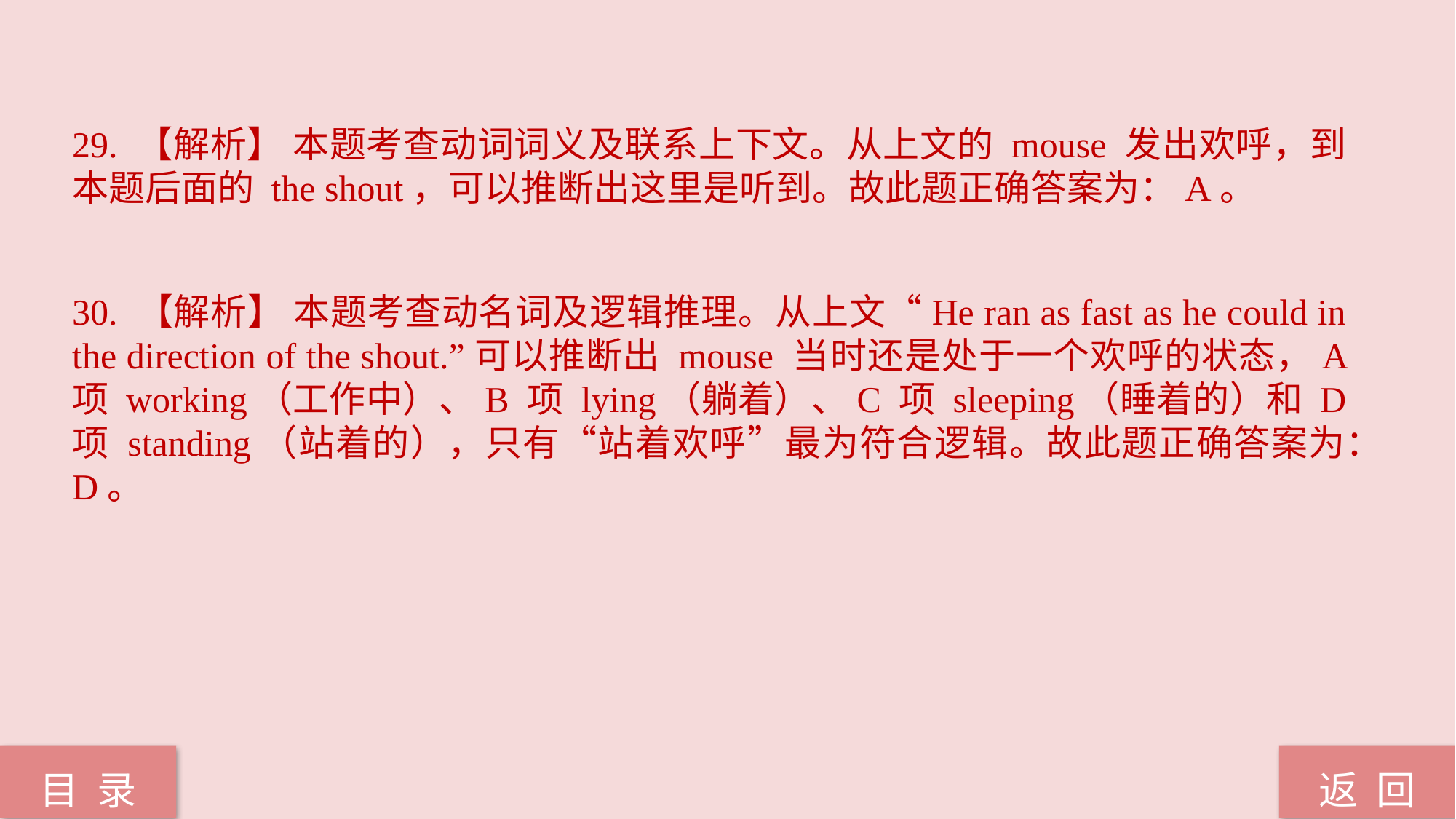

29. 【解析】 本题考查动词词义及联系上下文。从上文的 mouse 发出欢呼，到本题后面的 the shout，可以推断出这里是听到。故此题正确答案为：A。

30. 【解析】 本题考查动名词及逻辑推理。从上文“He ran as fast as he could in the direction of the shout.”可以推断出 mouse 当时还是处于一个欢呼的状态，A 项 working（工作中）、B 项 lying（躺着）、C 项 sleeping（睡着的）和 D 项 standing（站着的），只有“站着欢呼”最为符合逻辑。故此题正确答案为：D。
返  回